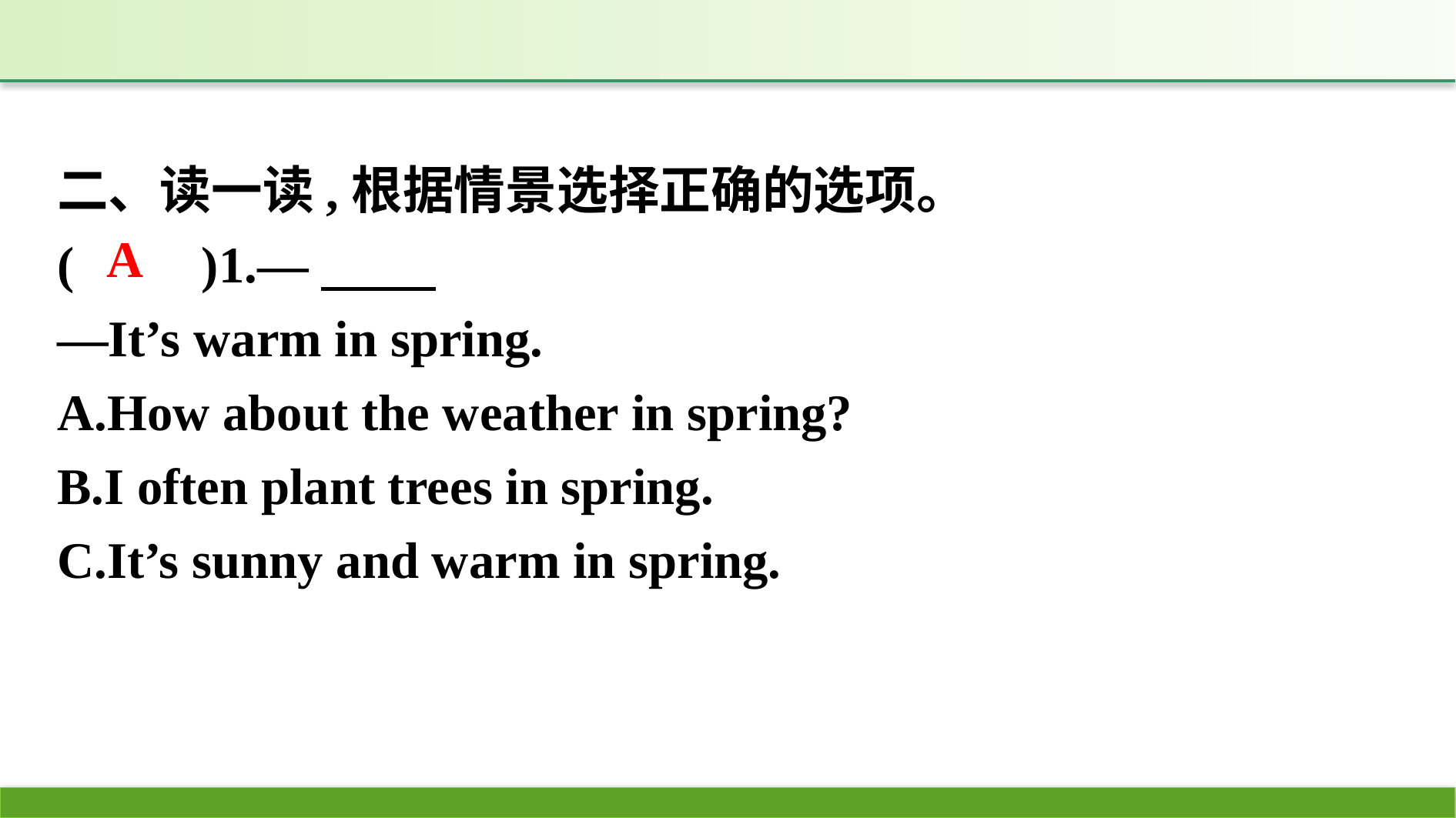

二、读一读,根据情景选择正确的选项。
(　　)1.—
—It’s warm in spring.
A.How about the weather in spring?
B.I often plant trees in spring.
C.It’s sunny and warm in spring.
A